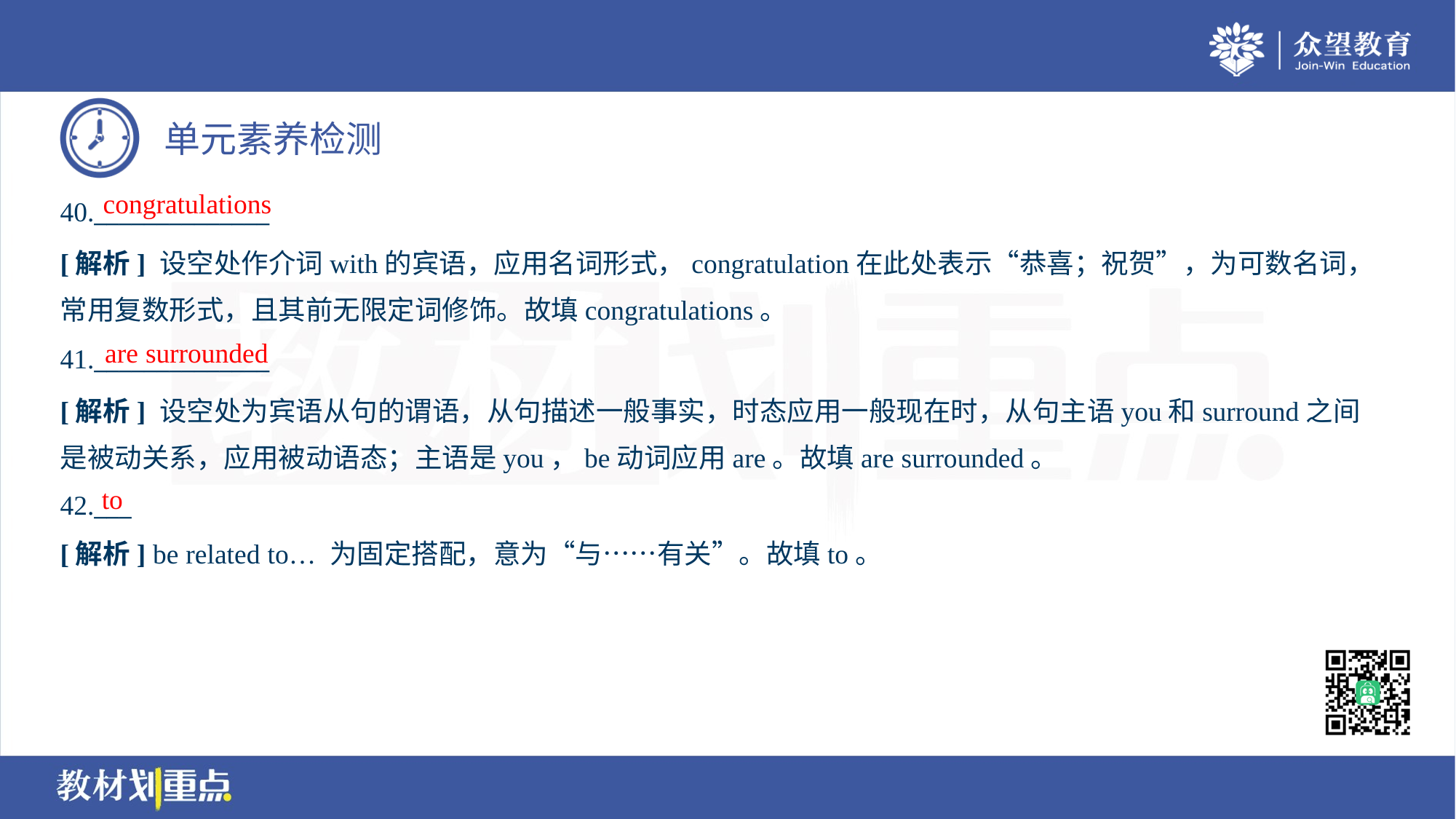

congratulations
40.______________
[解析] 设空处作介词with的宾语，应用名词形式，congratulation在此处表示“恭喜；祝贺”，为可数名词，
常用复数形式，且其前无限定词修饰。故填congratulations。
are surrounded
41.______________
[解析] 设空处为宾语从句的谓语，从句描述一般事实，时态应用一般现在时，从句主语you和surround之间
是被动关系，应用被动语态；主语是you，be动词应用are。故填are surrounded。
to
42.___
[解析] be related to… 为固定搭配，意为“与……有关”。故填to。